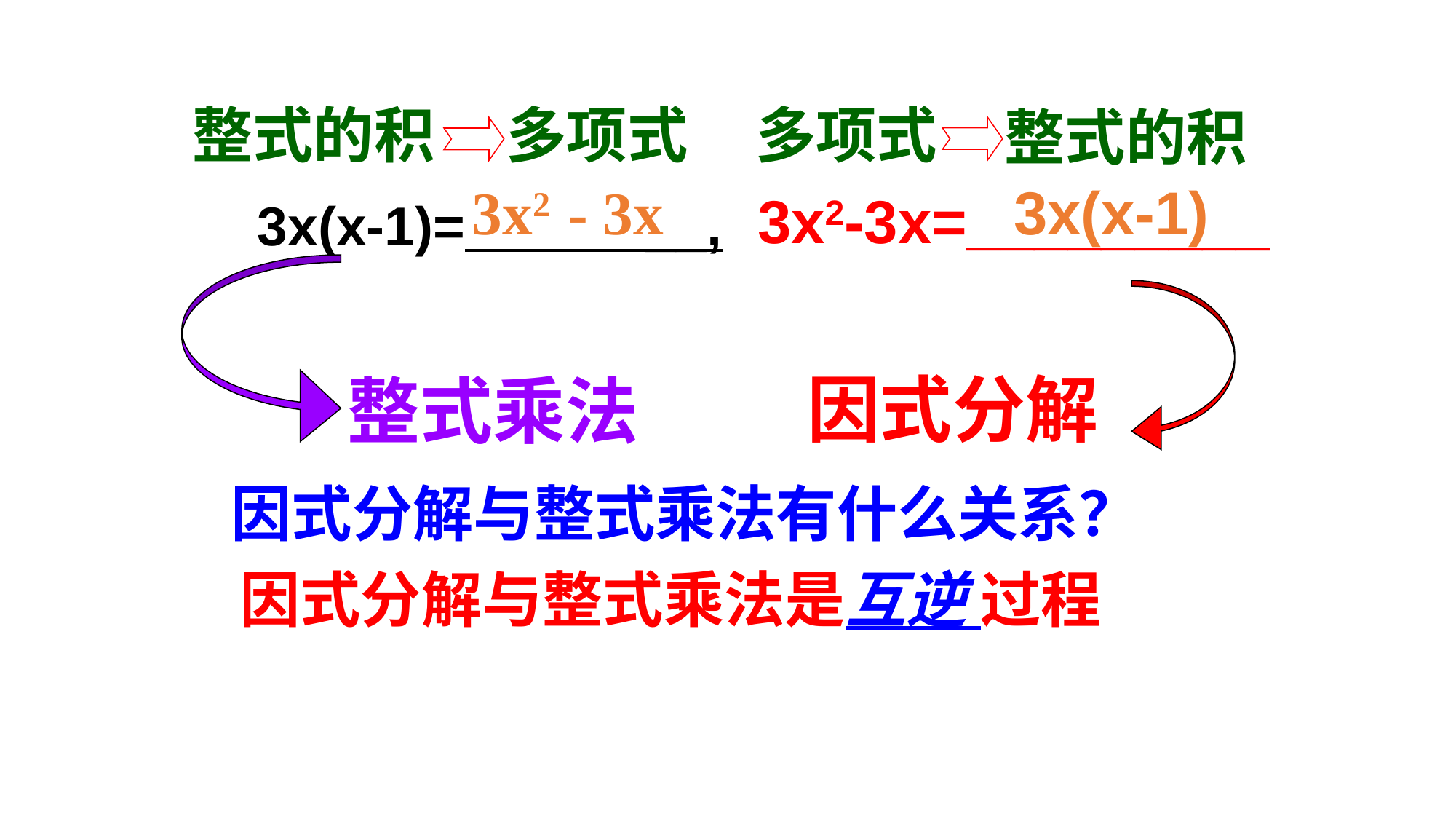

整式的积
多项式
多项式
整式的积

3x2  - 3x
3x(x-1)
3x2-3x=_________
3x(x-1)=            __,

因式分解
整式乘法
因式分解与整式乘法有什么关系？
因式分解与整式乘法是互逆 过程